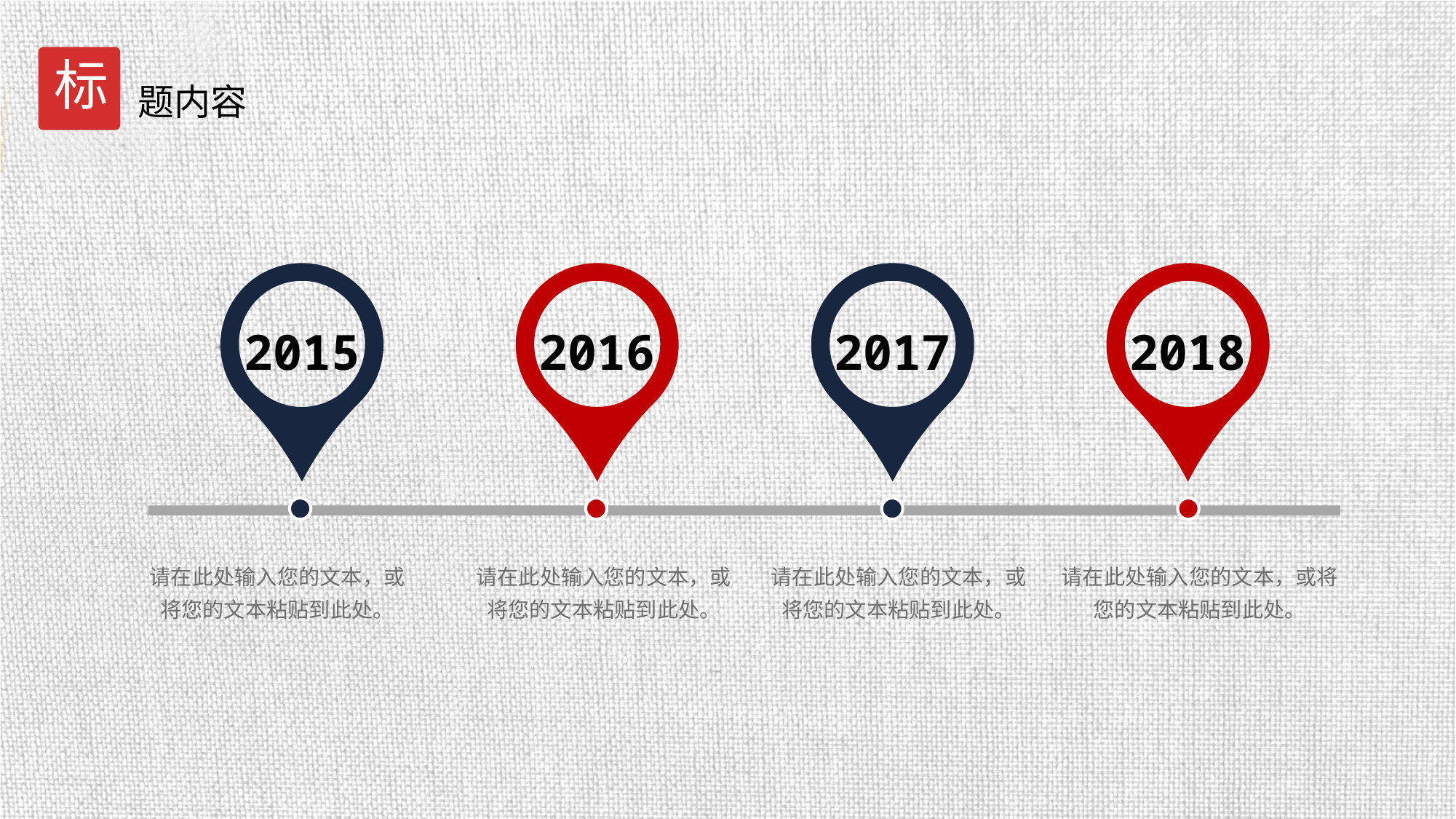

标

题内容
2015
2016
2017
2018

请在此处输入您的文本，或将您的文本粘贴到此处。
请在此处输入您的文本，或将您的文本粘贴到此处。
请在此处输入您的文本，或将您的文本粘贴到此处。
请在此处输入您的文本，或将您的文本粘贴到此处。